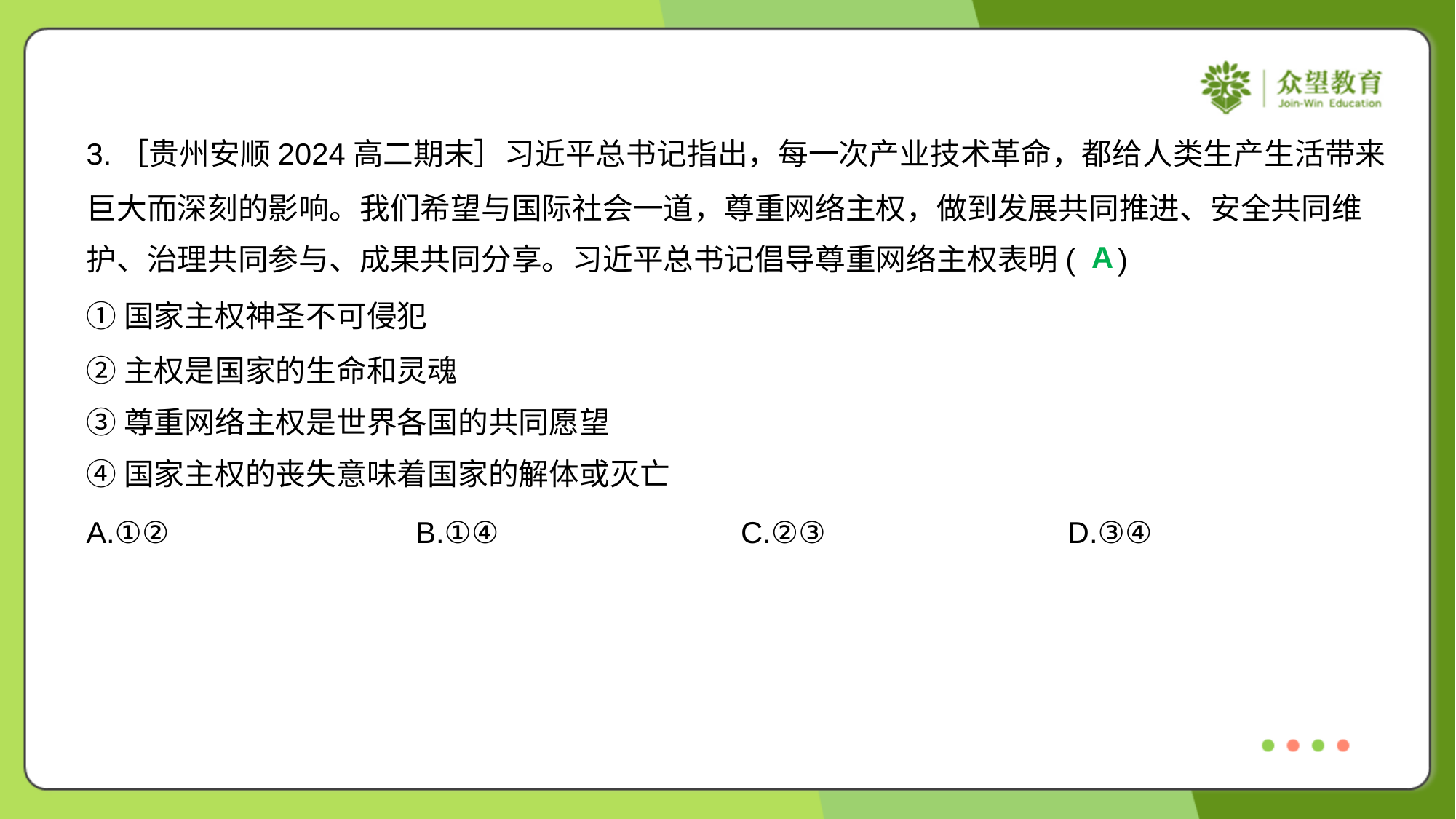

3.［贵州安顺2024高二期末］习近平总书记指出，每一次产业技术革命，都给人类生产生活带来
巨大而深刻的影响。我们希望与国际社会一道，尊重网络主权，做到发展共同推进、安全共同维
护、治理共同参与、成果共同分享。习近平总书记倡导尊重网络主权表明(     )
A
①国家主权神圣不可侵犯
②主权是国家的生命和灵魂
③尊重网络主权是世界各国的共同愿望
④国家主权的丧失意味着国家的解体或灭亡
A.①②	B.①④	C.②③	D.③④